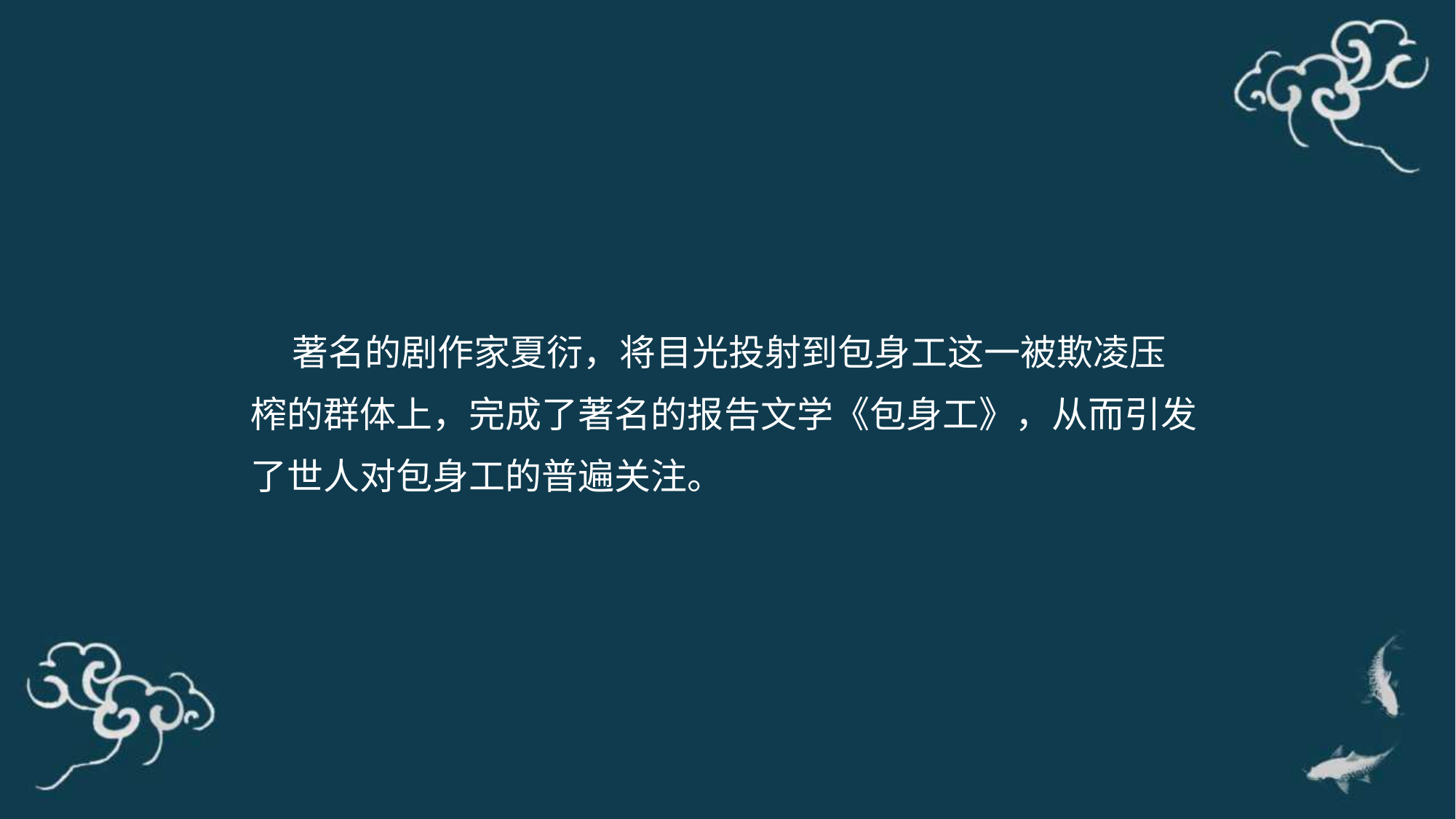

著名的剧作家夏衍，将目光投射到包身工这一被欺凌压榨的群体上，完成了著名的报告文学《包身工》，从而引发了世人对包身工的普遍关注。